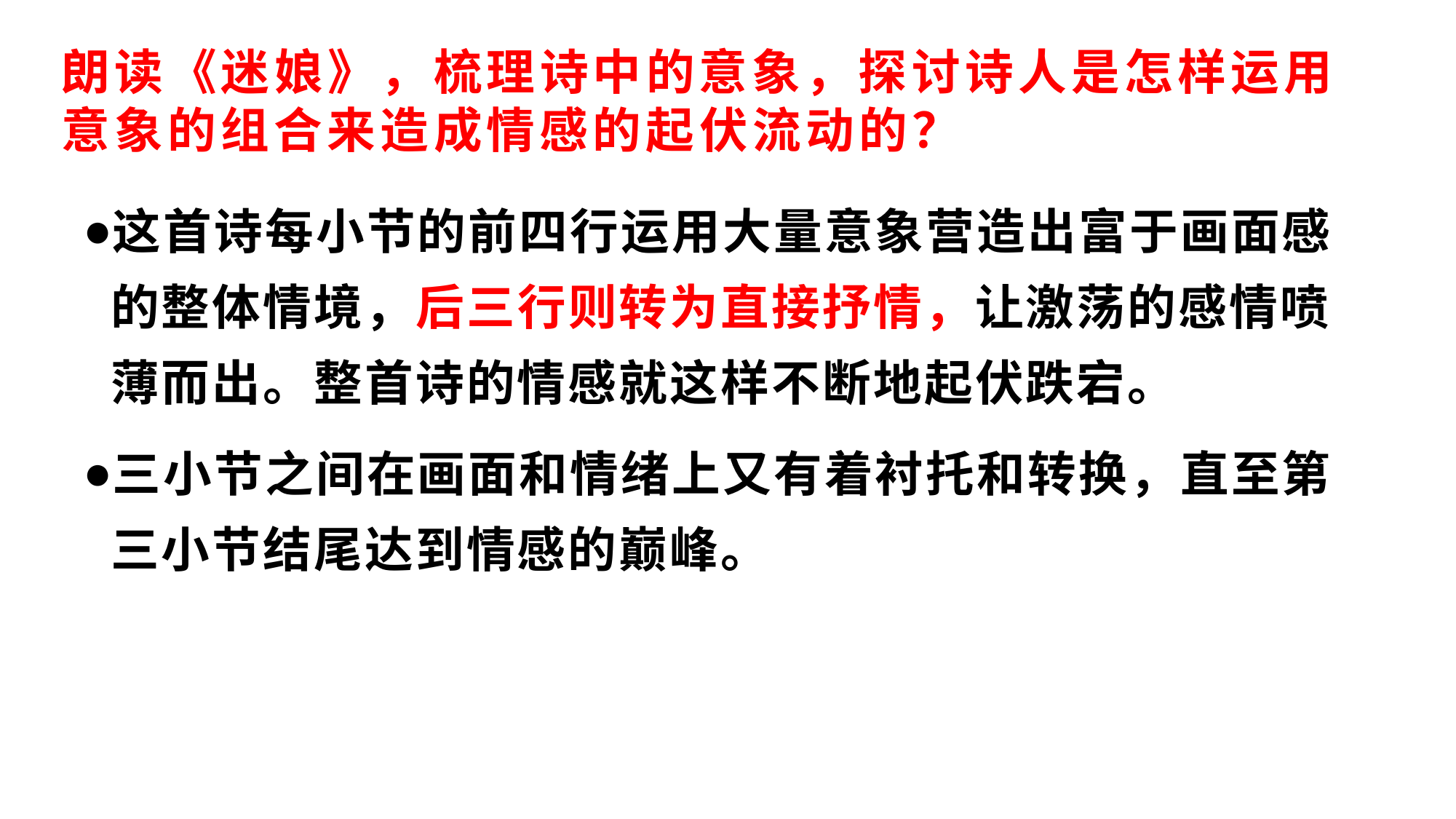

# 朗读《迷娘》，梳理诗中的意象，探讨诗人是怎样运用意象的组合来造成情感的起伏流动的？
这首诗每小节的前四行运用大量意象营造出富于画面感的整体情境，后三行则转为直接抒情，让激荡的感情喷薄而出。整首诗的情感就这样不断地起伏跌宕。
三小节之间在画面和情绪上又有着衬托和转换，直至第三小节结尾达到情感的巅峰。